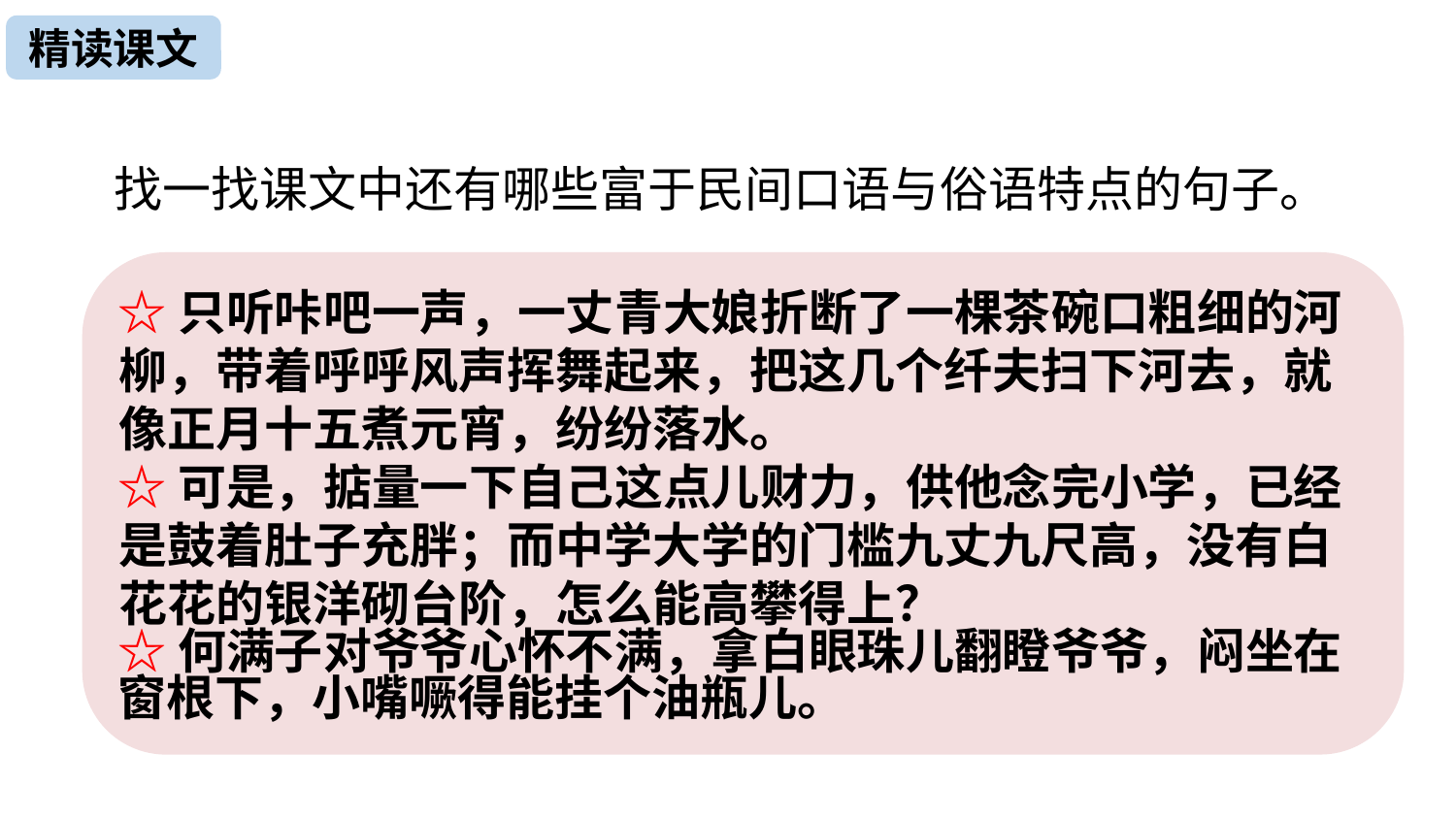

精读课文
找一找课文中还有哪些富于民间口语与俗语特点的句子。
☆只听咔吧一声，一丈青大娘折断了一棵茶碗口粗细的河柳，带着呼呼风声挥舞起来，把这几个纤夫扫下河去，就像正月十五煮元宵，纷纷落水。
☆可是，掂量一下自己这点儿财力，供他念完小学，已经是鼓着肚子充胖；而中学大学的门槛九丈九尺高，没有白花花的银洋砌台阶，怎么能高攀得上？
☆何满子对爷爷心怀不满，拿白眼珠儿翻瞪爷爷，闷坐在窗根下，小嘴噘得能挂个油瓶儿。